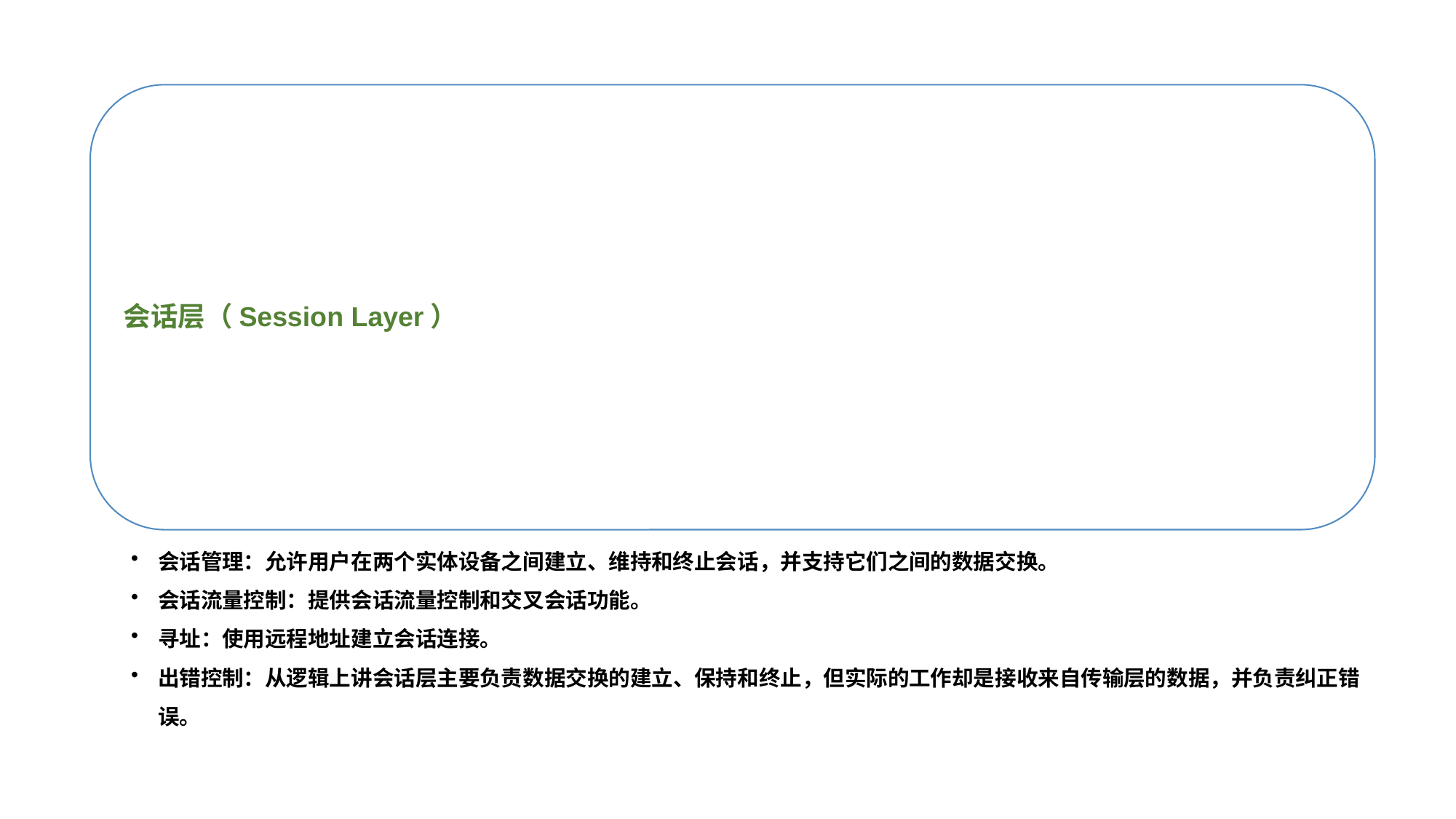

会话层（Session Layer）
会话管理：允许用户在两个实体设备之间建立、维持和终止会话，并支持它们之间的数据交换。
寻址：使用远程地址建立会话连接。
出错控制：从逻辑上讲会话层主要负责数据交换的建立、保持和终止，但实际的工作却是接收来自传输层的数据，并负责纠正错误。
会话流量控制：提供会话流量控制和交叉会话功能。